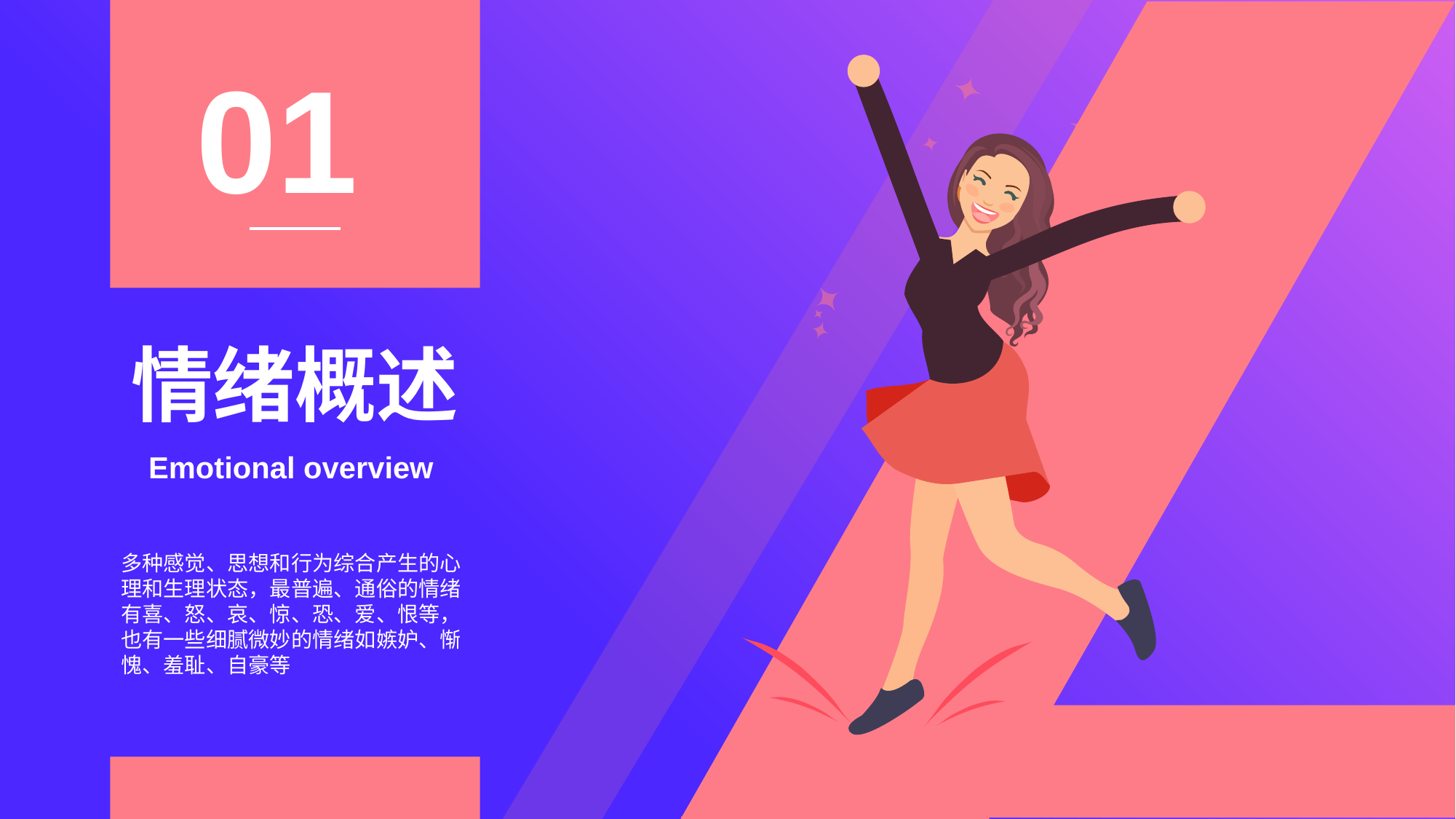

01

情绪概述
Emotional overview
多种感觉、思想和行为综合产生的心理和生理状态，最普遍、通俗的情绪有喜、怒、哀、惊、恐、爱、恨等，也有一些细腻微妙的情绪如嫉妒、惭愧、羞耻、自豪等